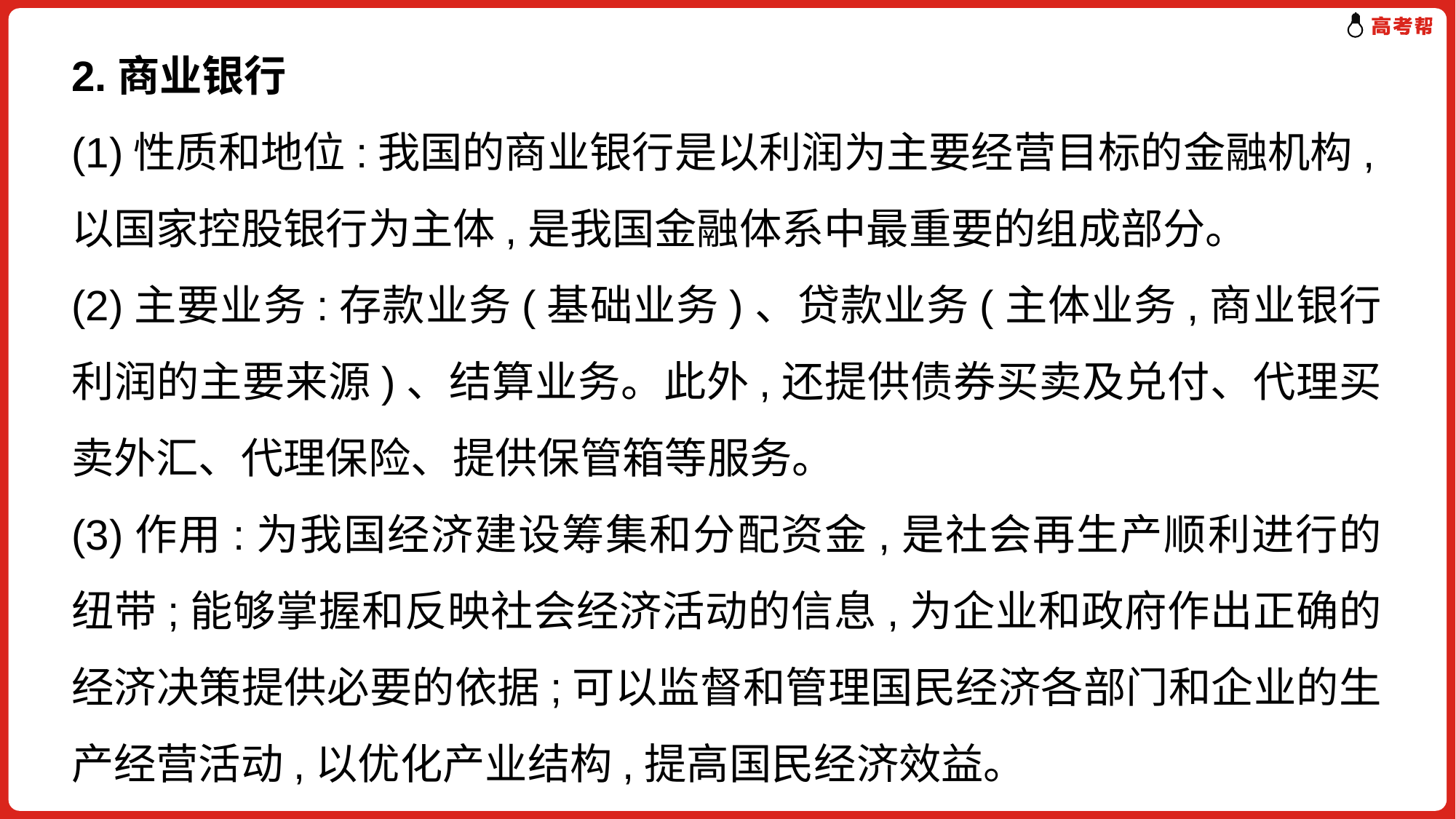

2.商业银行
(1)性质和地位:我国的商业银行是以利润为主要经营目标的金融机构,以国家控股银行为主体,是我国金融体系中最重要的组成部分。
(2)主要业务:存款业务(基础业务)、贷款业务(主体业务,商业银行利润的主要来源)、结算业务。此外,还提供债券买卖及兑付、代理买卖外汇、代理保险、提供保管箱等服务。
(3)作用:为我国经济建设筹集和分配资金,是社会再生产顺利进行的纽带;能够掌握和反映社会经济活动的信息,为企业和政府作出正确的经济决策提供必要的依据;可以监督和管理国民经济各部门和企业的生产经营活动,以优化产业结构,提高国民经济效益。